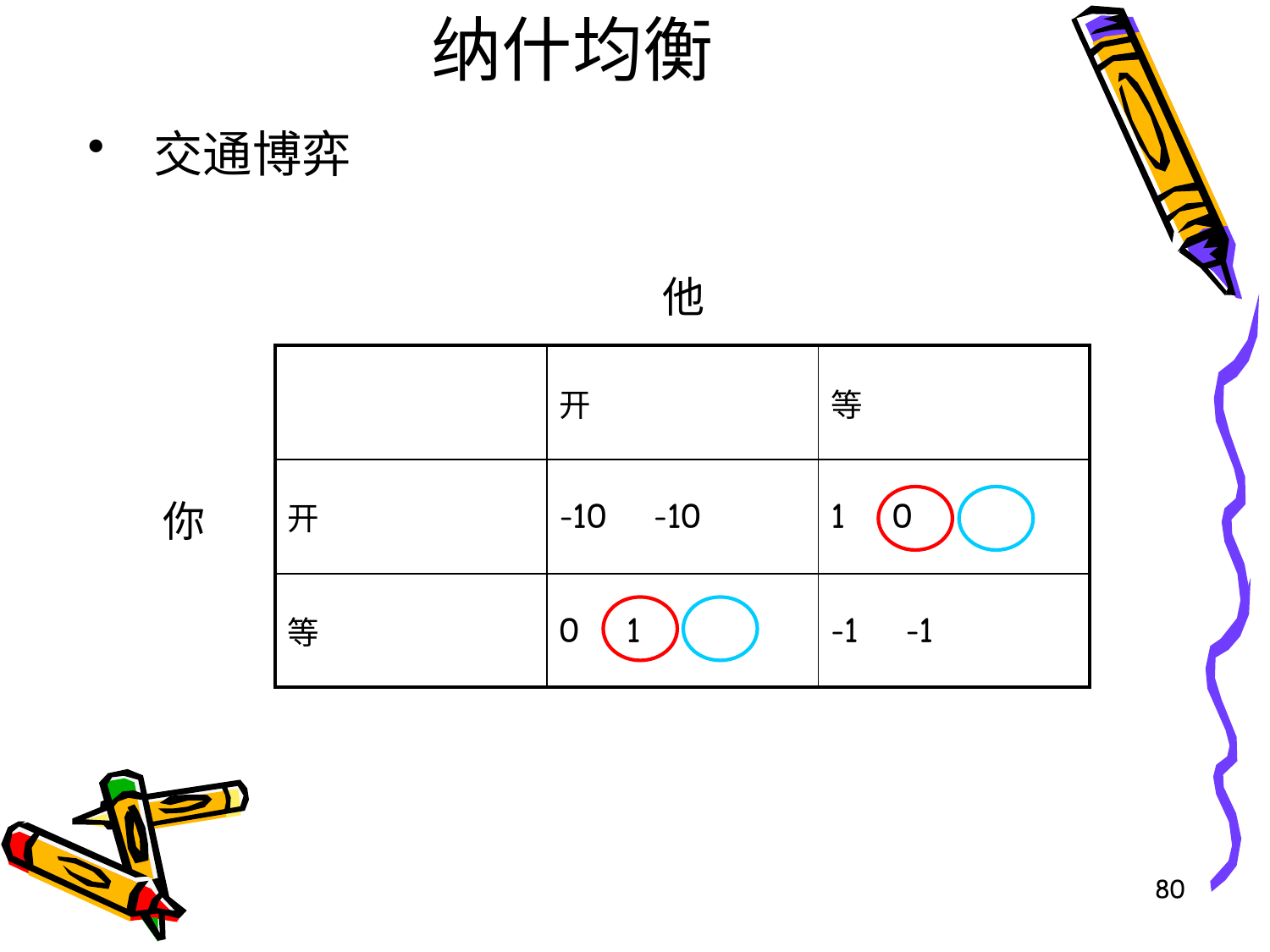

# 纳什均衡
交通博弈
他
|  | 开 | 等 |
| --- | --- | --- |
| 开 | -10 -10 | 1 0 |
| 等 | 0 1 | -1 -1 |
你

80